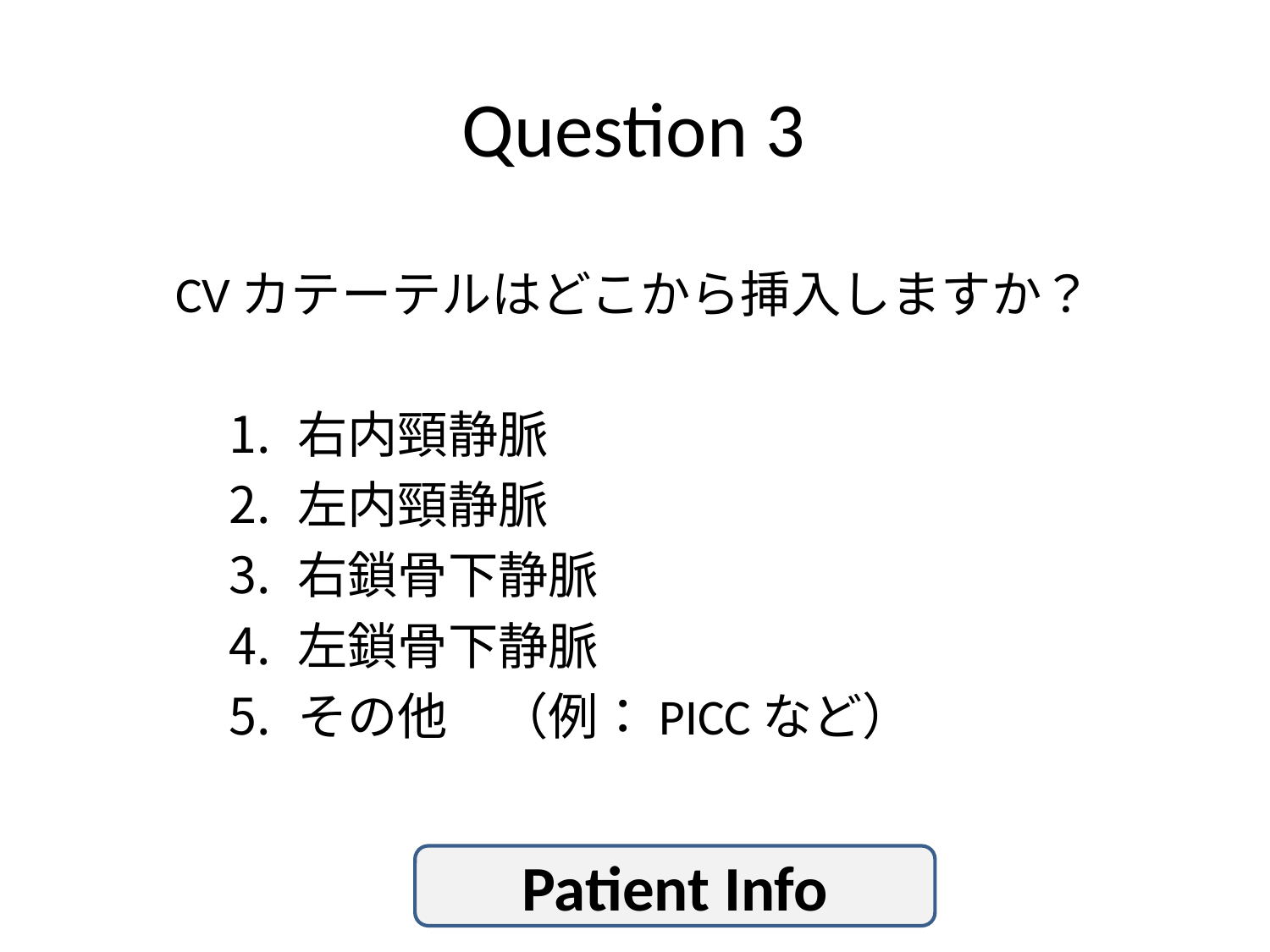

# Question 3
CVカテーテルはどこから挿入しますか？

右内頸静脈
左内頸静脈
右鎖骨下静脈
左鎖骨下静脈
その他　（例：PICCなど）
Patient Info